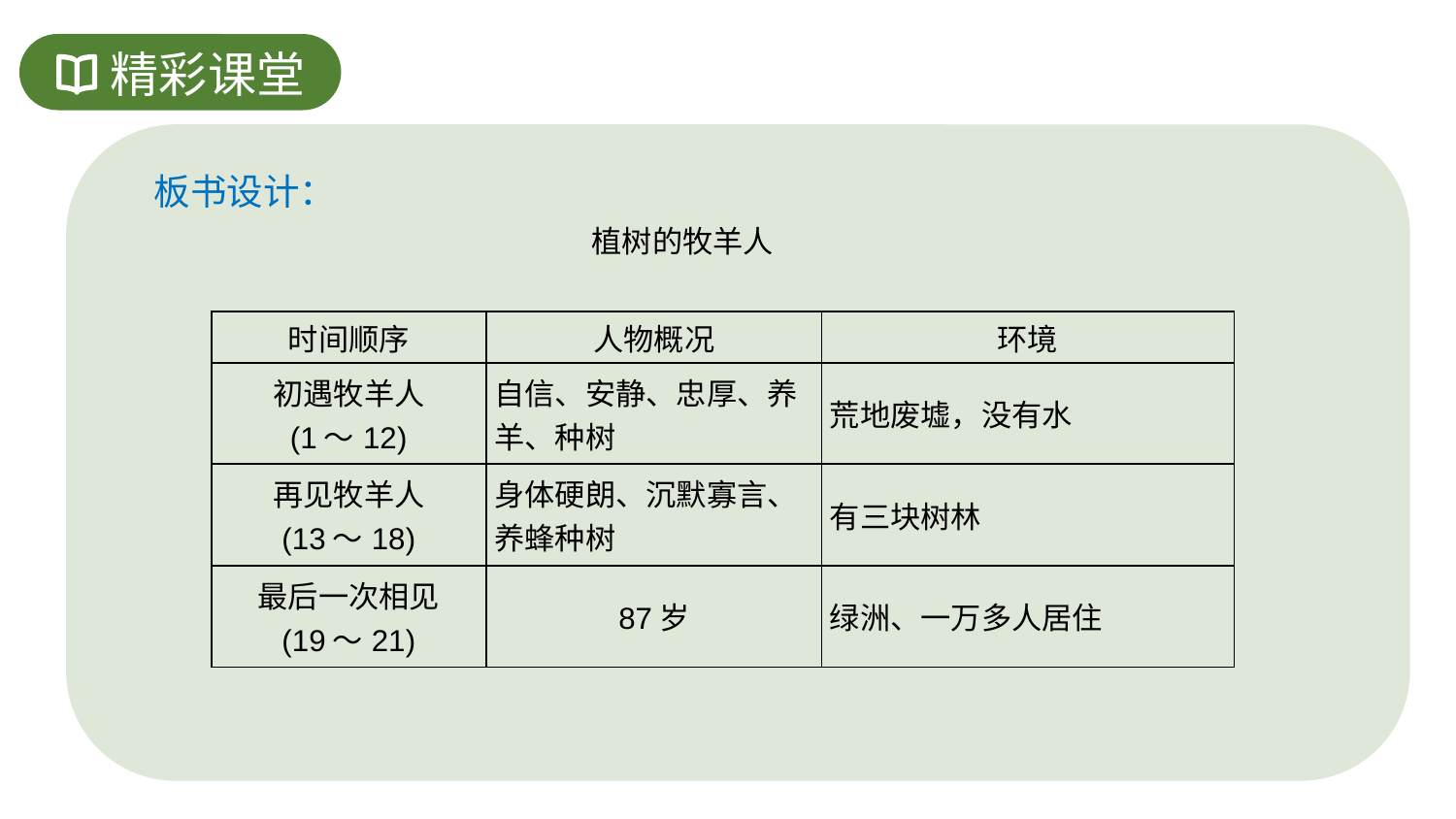

精彩课堂

板书设计：
植树的牧羊人
| 时间顺序 | 人物概况 | 环境 |
| --- | --- | --- |
| 初遇牧羊人 (1～12) | 自信、安静、忠厚、养羊、种树 | 荒地废墟，没有水 |
| 再见牧羊人 (13～18) | 身体硬朗、沉默寡言、养蜂种树 | 有三块树林 |
| 最后一次相见 (19～21) | 87岁 | 绿洲、一万多人居住 |